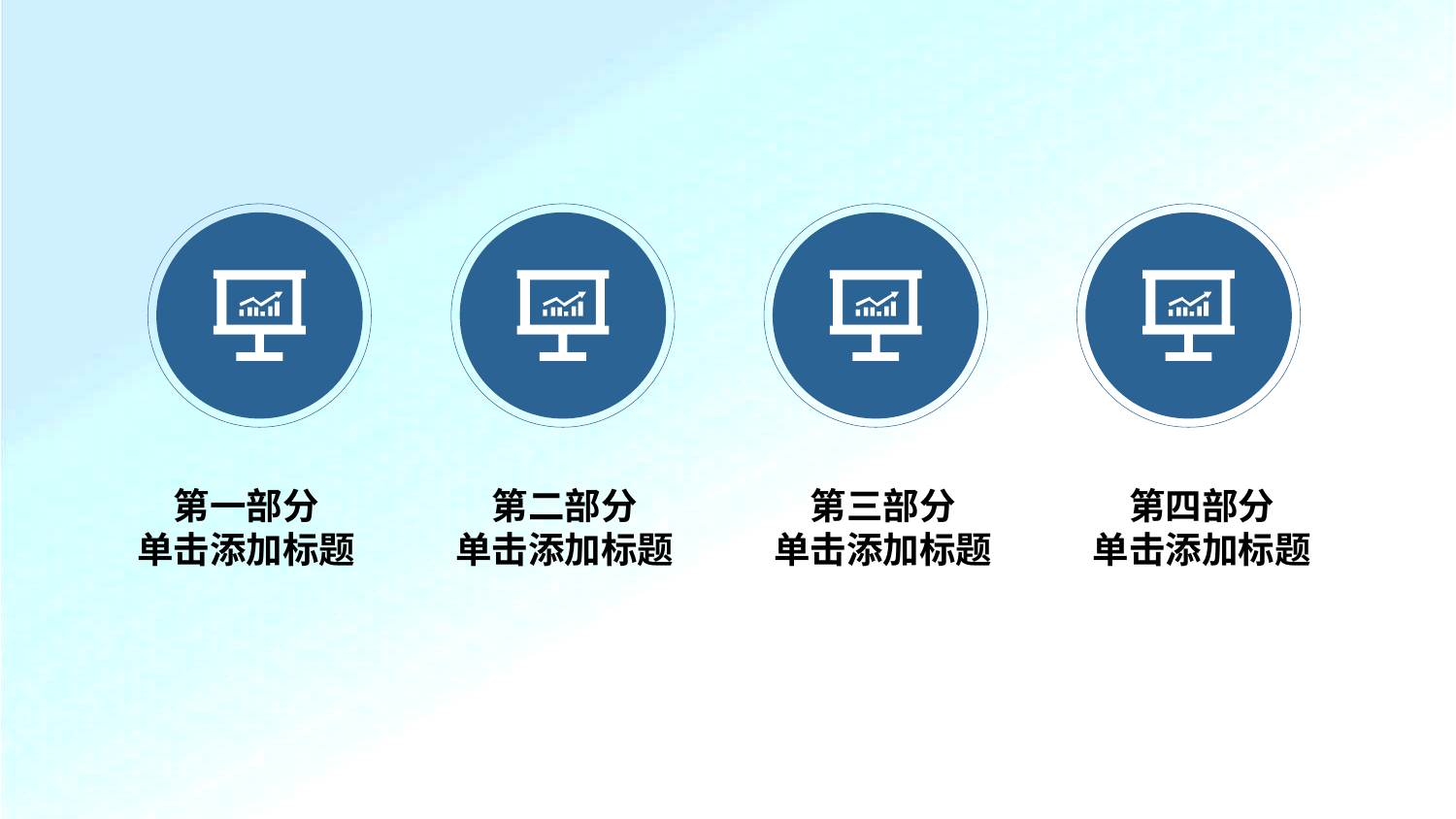

第一部分
单击添加标题
第二部分
单击添加标题
第三部分
单击添加标题
第四部分
单击添加标题